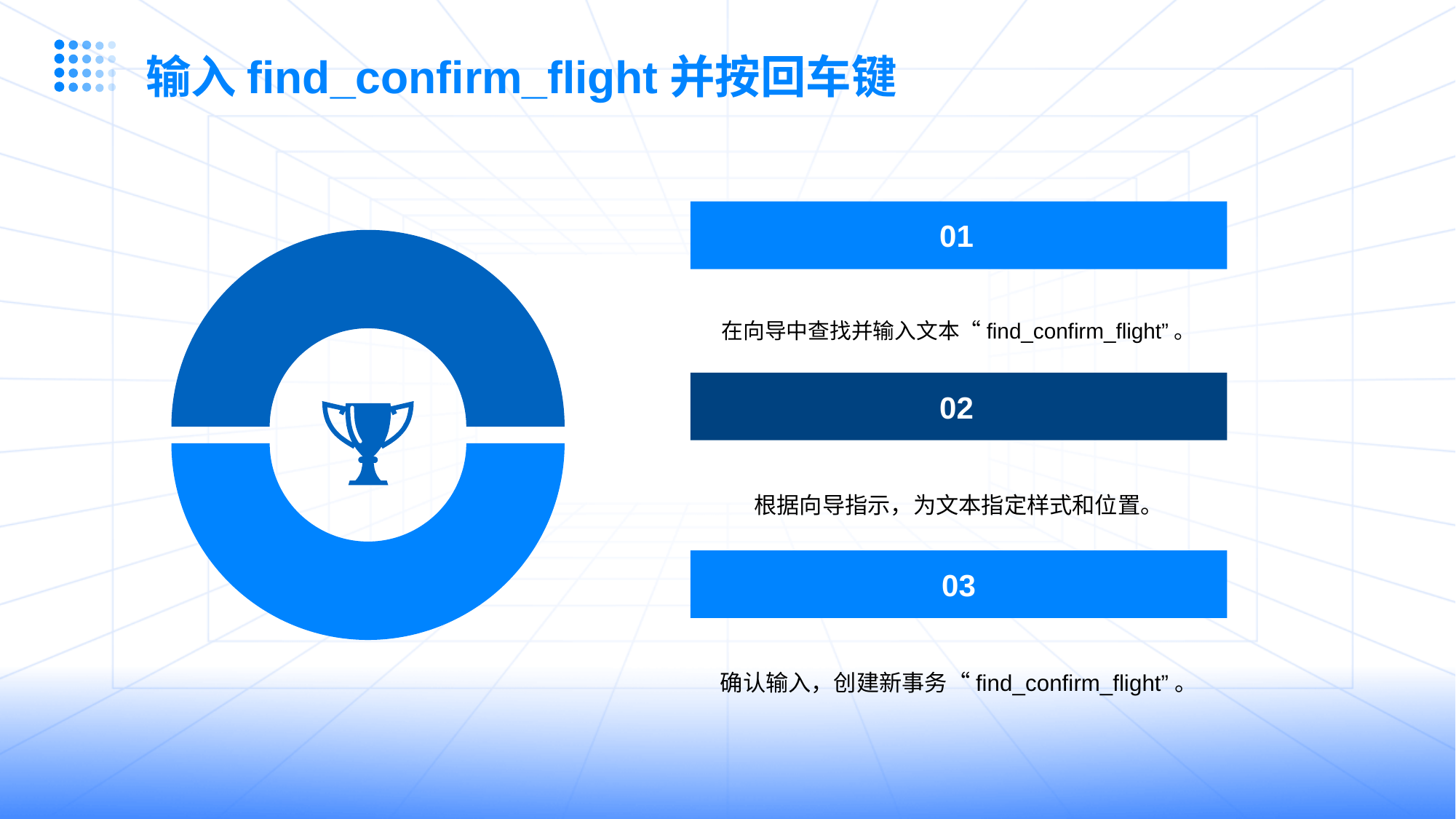

输入find_confirm_flight并按回车键

01

在向导中查找并输入文本“find_confirm_flight”。

02

根据向导指示，为文本指定样式和位置。

03
确认输入，创建新事务“find_confirm_flight”。